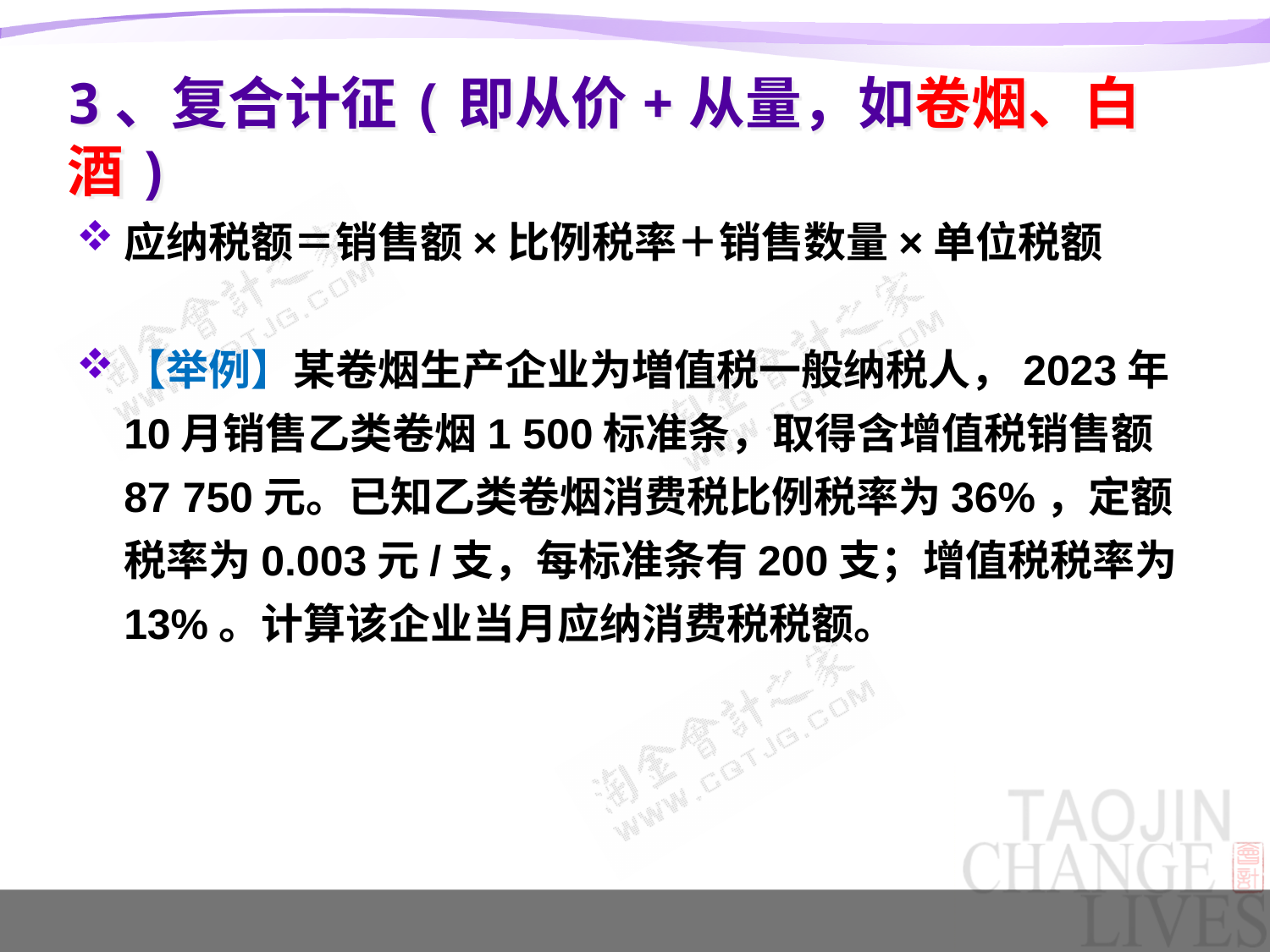

# 3、复合计征(即从价+从量，如卷烟、白酒)
应纳税额＝销售额×比例税率＋销售数量×单位税额

【举例】某卷烟生产企业为増值税一般纳税人，2023年10月销售乙类卷烟1 500标准条，取得含增值税销售额87 750元。已知乙类卷烟消费税比例税率为36%，定额税率为0.003元/支，每标准条有200支；增值税税率为13%。计算该企业当月应纳消费税税额。